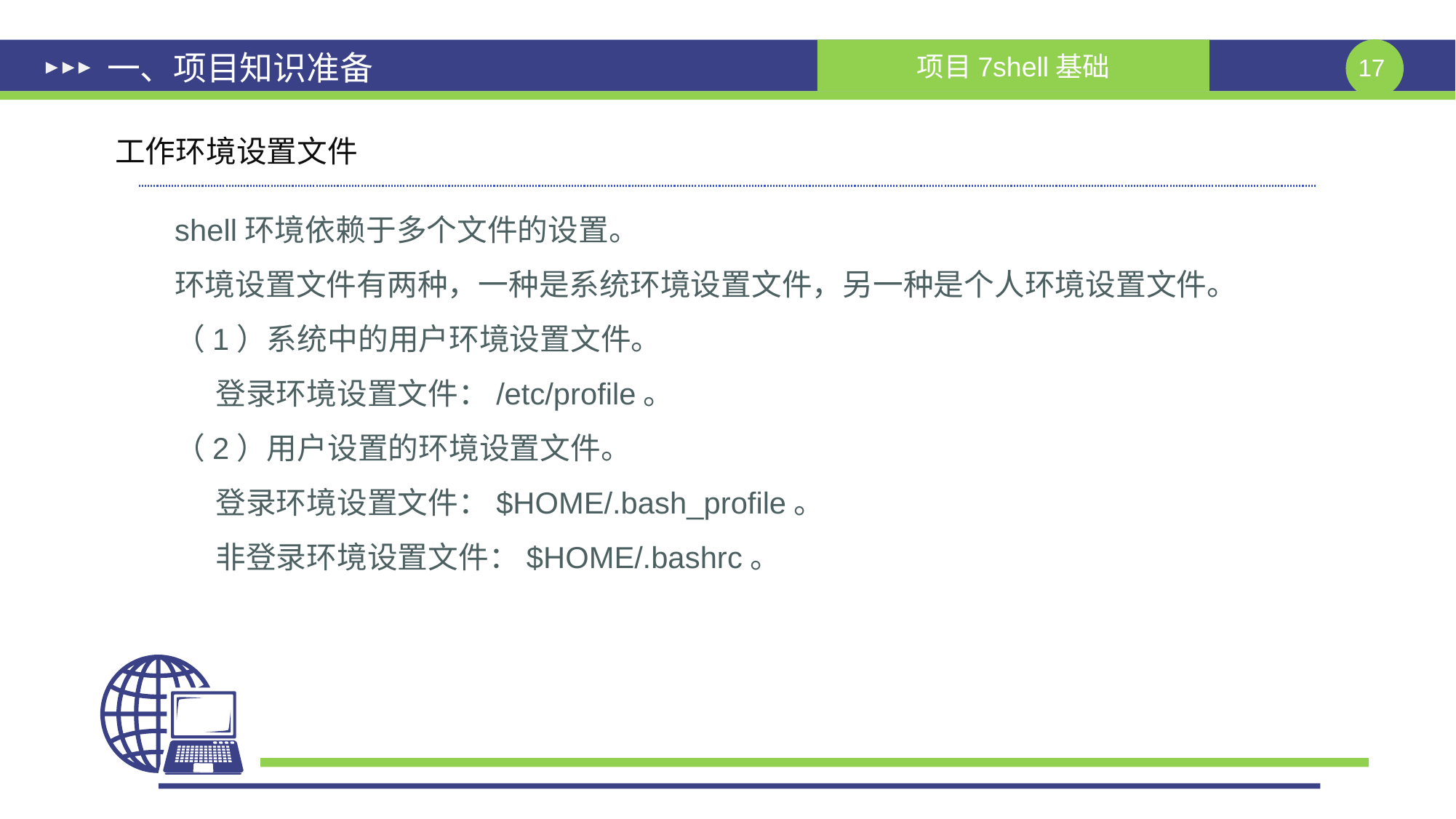

# 一、项目知识准备
工作环境设置文件

shell环境依赖于多个文件的设置。
环境设置文件有两种，一种是系统环境设置文件，另一种是个人环境设置文件。
（1）系统中的用户环境设置文件。
     登录环境设置文件：/etc/profile。
（2）用户设置的环境设置文件。
     登录环境设置文件：$HOME/.bash_profile。
     非登录环境设置文件：$HOME/.bashrc。